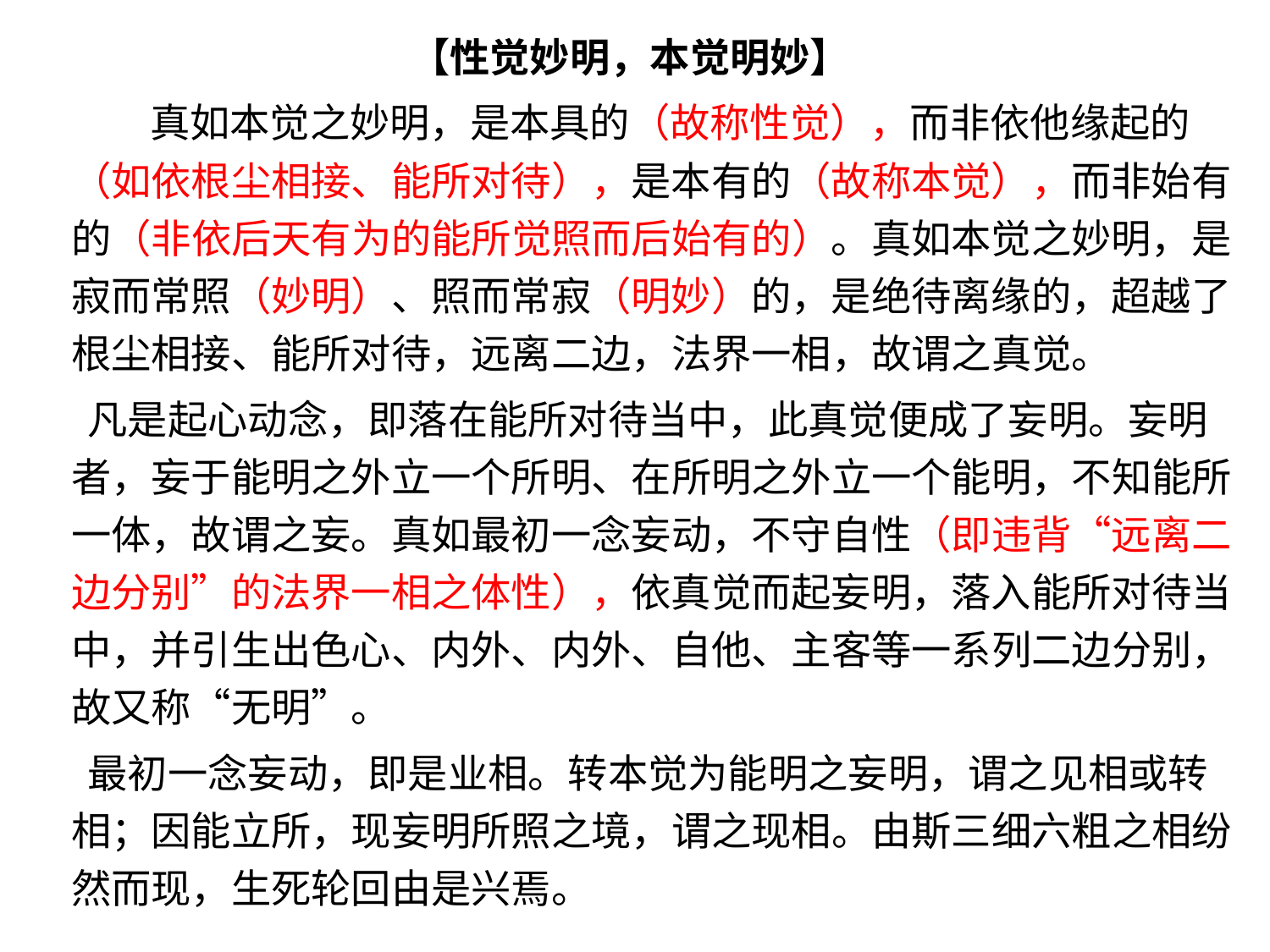

【性觉妙明，本觉明妙】
             真如本觉之妙明，是本具的（故称性觉），而非依他缘起的（如依根尘相接、能所对待），是本有的（故称本觉），而非始有的（非依后天有为的能所觉照而后始有的）。真如本觉之妙明，是寂而常照（妙明）、照而常寂（明妙）的，是绝待离缘的，超越了根尘相接、能所对待，远离二边，法界一相，故谓之真觉。
      凡是起心动念，即落在能所对待当中，此真觉便成了妄明。妄明者，妄于能明之外立一个所明、在所明之外立一个能明，不知能所一体，故谓之妄。真如最初一念妄动，不守自性（即违背“远离二边分别”的法界一相之体性），依真觉而起妄明，落入能所对待当中，并引生出色心、内外、内外、自他、主客等一系列二边分别，故又称“无明”。
      最初一念妄动，即是业相。转本觉为能明之妄明，谓之见相或转相；因能立所，现妄明所照之境，谓之现相。由斯三细六粗之相纷然而现，生死轮回由是兴焉。